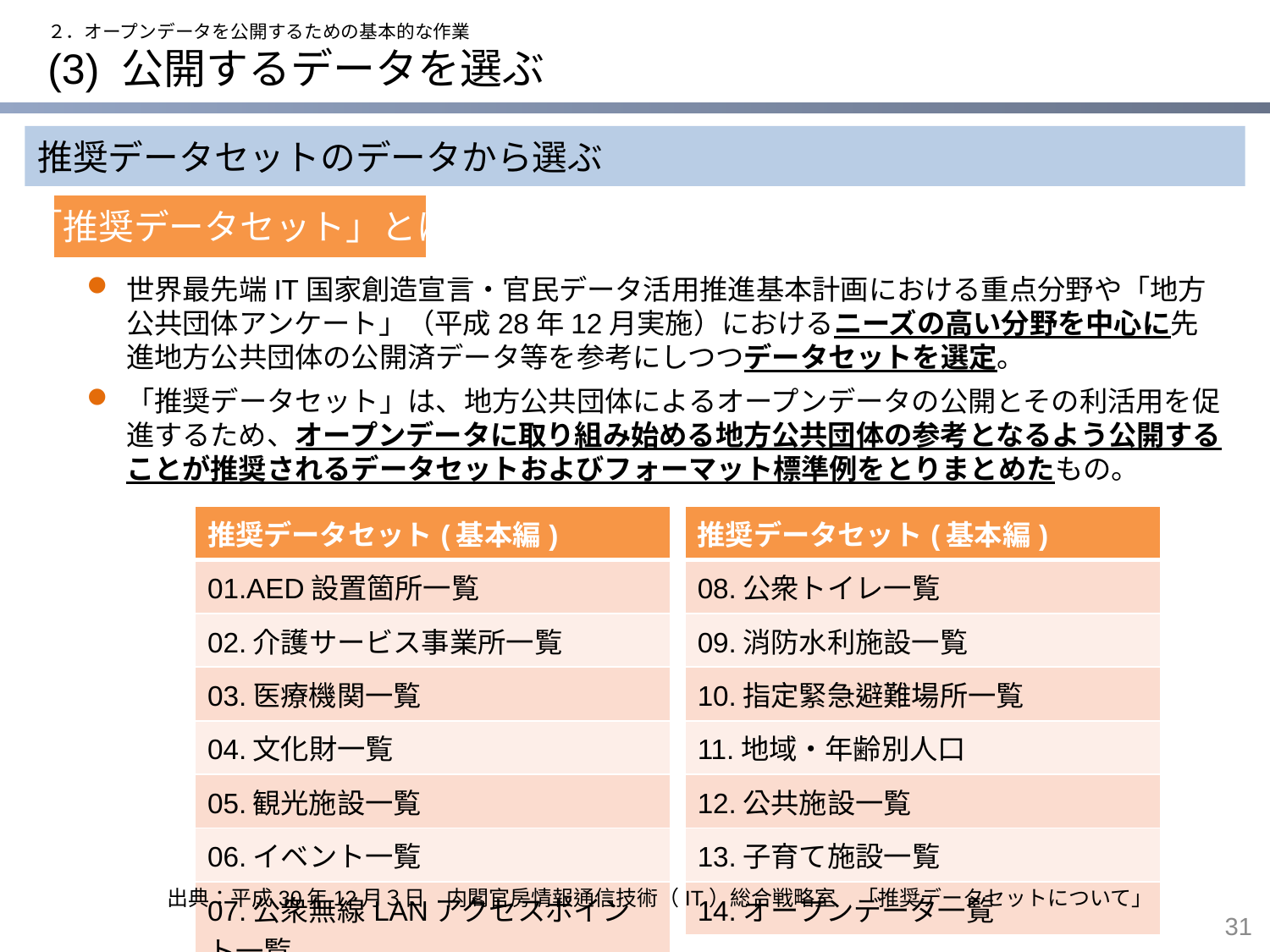

２．オープンデータを公開するための基本的な作業
# (3) 公開するデータを選ぶ
推奨データセットのデータから選ぶ
「推奨データセット」とは
世界最先端IT国家創造宣言・官民データ活用推進基本計画における重点分野や「地方公共団体アンケート」（平成28年12月実施）におけるニーズの高い分野を中心に先進地方公共団体の公開済データ等を参考にしつつデータセットを選定。
「推奨データセット」は、地方公共団体によるオープンデータの公開とその利活用を促進するため、オープンデータに取り組み始める地方公共団体の参考となるよう公開することが推奨されるデータセットおよびフォーマット標準例をとりまとめたもの。
| 推奨データセット(基本編) |
| --- |
| 01.AED設置箇所一覧 |
| 02.介護サービス事業所一覧 |
| 03.医療機関一覧 |
| 04.文化財一覧 |
| 05.観光施設一覧 |
| 06.イベント一覧 |
| 07.公衆無線LANアクセスポイント一覧 |
| 推奨データセット(基本編) |
| --- |
| 08.公衆トイレ一覧 |
| 09.消防水利施設一覧 |
| 10.指定緊急避難場所一覧 |
| 11.地域・年齢別人口 |
| 12.公共施設一覧 |
| 13.子育て施設一覧 |
| 14.オープンデータ一覧 |
出典：平成30年12月３日　内閣官房情報通信技術（IT）総合戦略室　「推奨データセットについて」
31